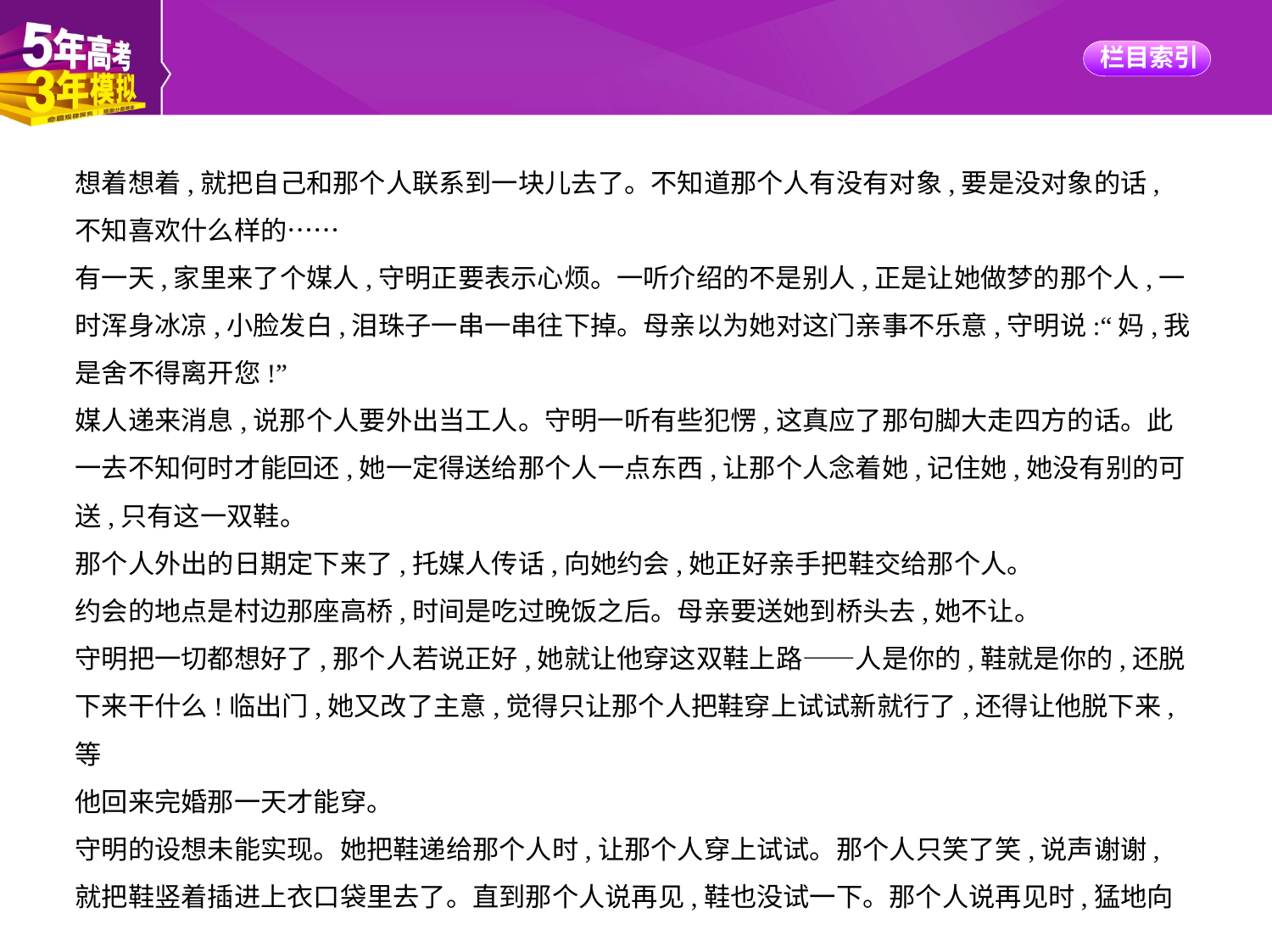

想着想着,就把自己和那个人联系到一块儿去了。不知道那个人有没有对象,要是没对象的话,
不知喜欢什么样的……
有一天,家里来了个媒人,守明正要表示心烦。一听介绍的不是别人,正是让她做梦的那个人,一
时浑身冰凉,小脸发白,泪珠子一串一串往下掉。母亲以为她对这门亲事不乐意,守明说:“妈,我
是舍不得离开您!”
媒人递来消息,说那个人要外出当工人。守明一听有些犯愣,这真应了那句脚大走四方的话。此
一去不知何时才能回还,她一定得送给那个人一点东西,让那个人念着她,记住她,她没有别的可
送,只有这一双鞋。
那个人外出的日期定下来了,托媒人传话,向她约会,她正好亲手把鞋交给那个人。
约会的地点是村边那座高桥,时间是吃过晚饭之后。母亲要送她到桥头去,她不让。
守明把一切都想好了,那个人若说正好,她就让他穿这双鞋上路——人是你的,鞋就是你的,还脱
下来干什么!临出门,她又改了主意,觉得只让那个人把鞋穿上试试新就行了,还得让他脱下来,等
他回来完婚那一天才能穿。
守明的设想未能实现。她把鞋递给那个人时,让那个人穿上试试。那个人只笑了笑,说声谢谢,
就把鞋竖着插进上衣口袋里去了。直到那个人说再见,鞋也没试一下。那个人说再见时,猛地向